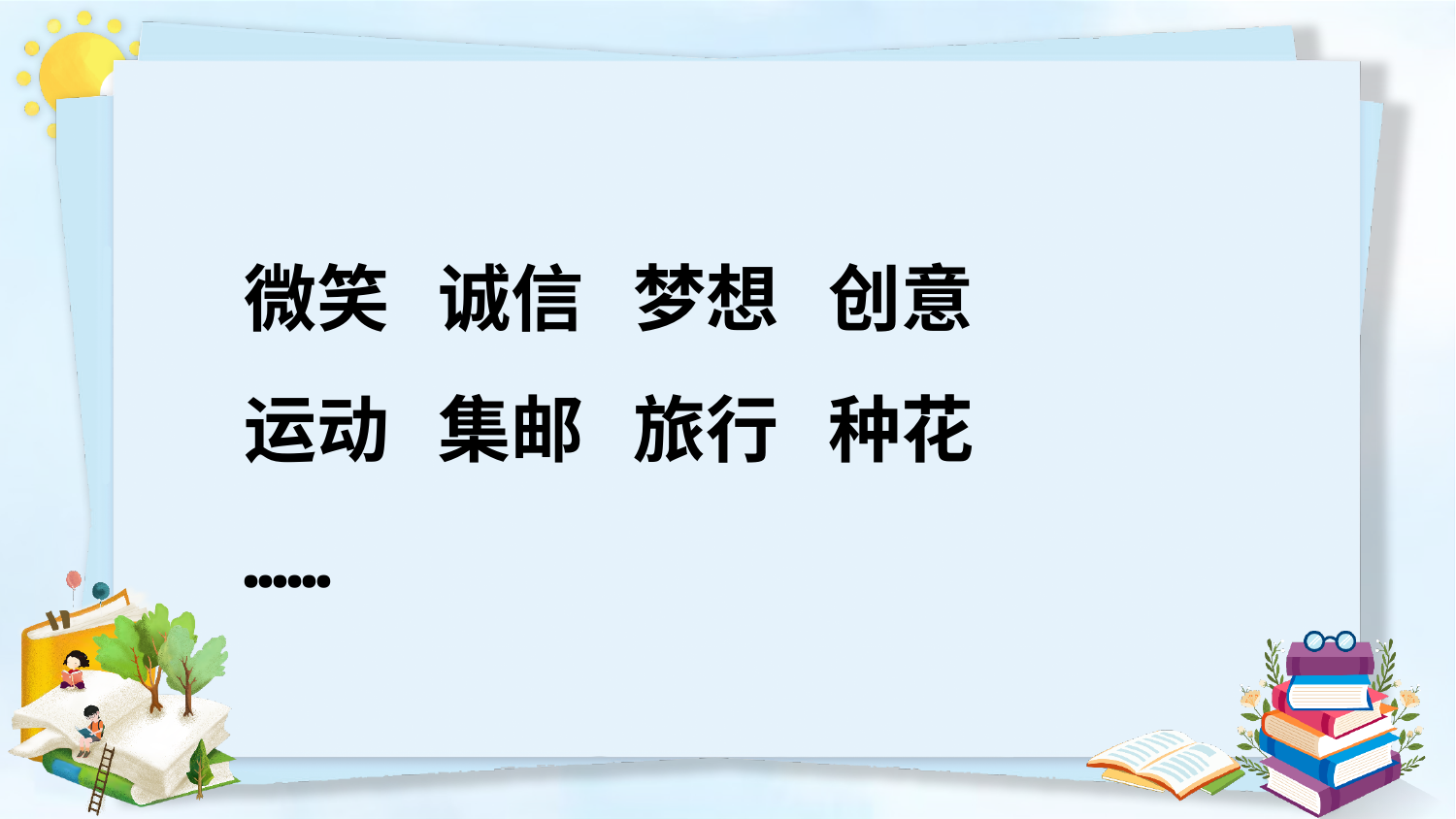

微笑   诚信   梦想   创意
运动   集邮   旅行   种花
……